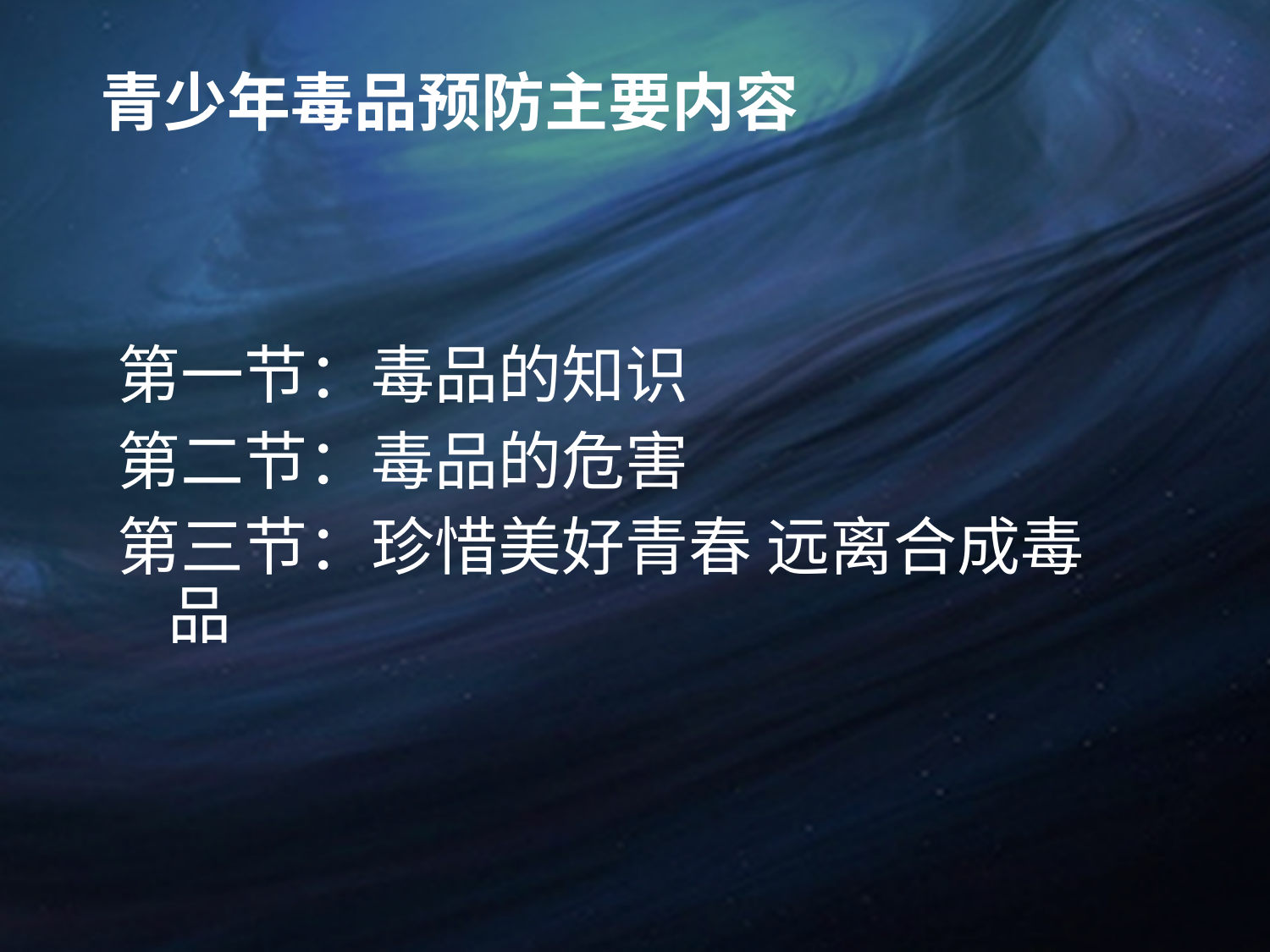

# 青少年毒品预防主要内容

第一节：毒品的知识
第二节：毒品的危害
第三节：珍惜美好青春 远离合成毒品
2